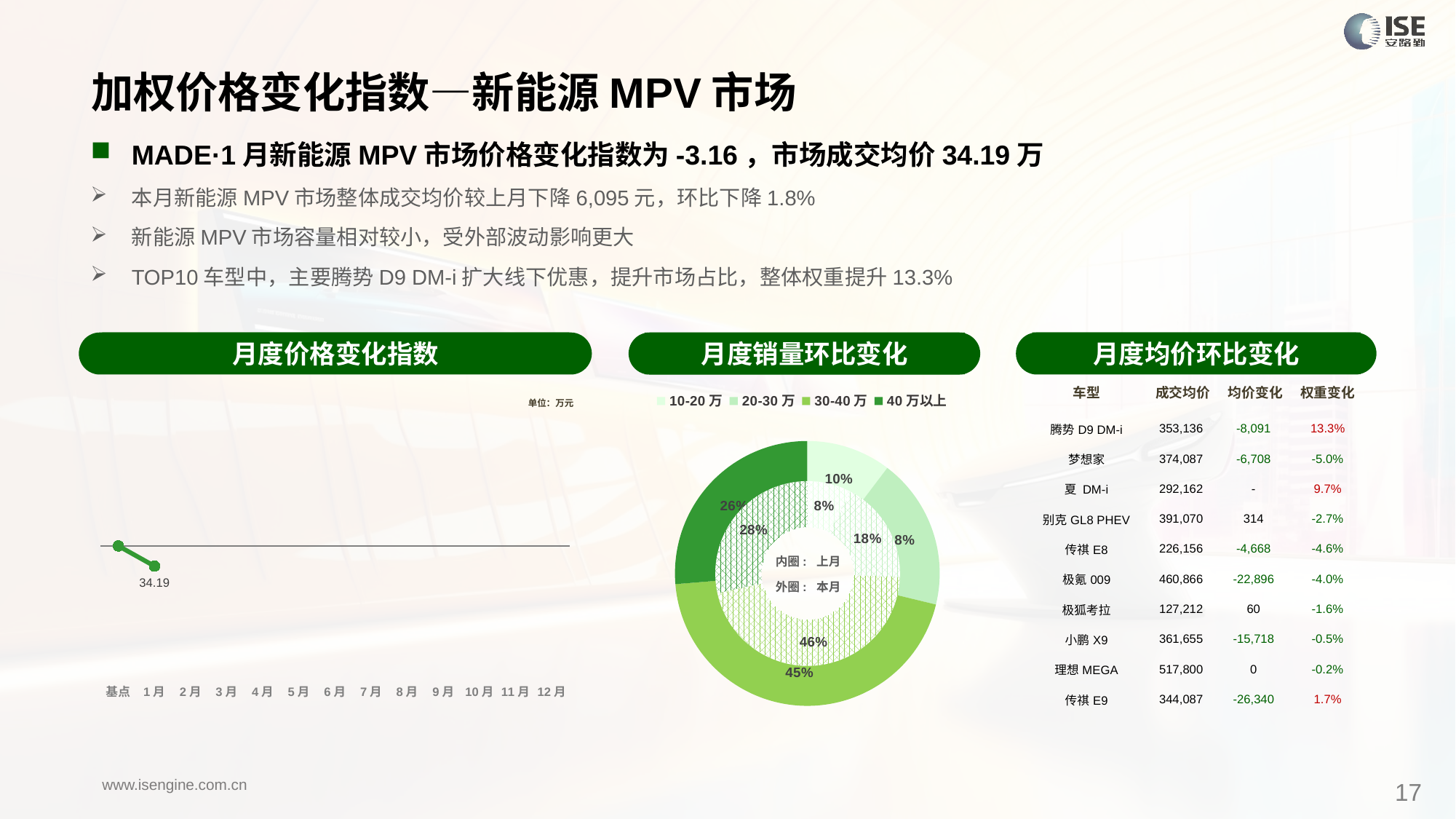

加权价格变化指数—新能源MPV市场
MADE·1月新能源MPV市场价格变化指数为-3.16，市场成交均价34.19万
本月新能源MPV市场整体成交均价较上月下降6,095元，环比下降1.8%
新能源MPV市场容量相对较小，受外部波动影响更大
TOP10车型中，主要腾势D9 DM-i扩大线下优惠，提升市场占比，整体权重提升13.3%
月度价格变化指数

月度均价环比变化

月度销量环比变化

### Chart

| Category | 销量 |
|---|---|
| 10-20万 | 3268.0000000025902 |
| 20-30万 | 5835.000000002368 |
| 30-40万 | 14207.0000000015 |
| 40万以上 | 8316.0000000001 |

### Chart

| Category | 销量 |
|---|---|
| 10-20万 | 3060.0 |
| 20-30万 | 7157.0 |
| 30-40万 | 18320.0 |
内圈:  上月
外圈:  本月
| 车型 | 成交均价 | 均价变化 | 权重变化 |
| --- | --- | --- | --- |
| 腾势D9 DM-i | 353,136 | -8,091 | 13.3% |
| 梦想家 | 374,087 | -6,708 | -5.0% |
| 夏 DM-i | 292,162 | - | 9.7% |
| 别克GL8 PHEV | 391,070 | 314 | -2.7% |
| 传祺E8 | 226,156 | -4,668 | -4.6% |
| 极氪009 | 460,866 | -22,896 | -4.0% |
| 极狐考拉 | 127,212 | 60 | -1.6% |
| 小鹏X9 | 361,655 | -15,718 | -0.5% |
| 理想MEGA | 517,800 | 0 | -0.2% |
| 传祺E9 | 344,087 | -26,340 | 1.7% |

### Chart

| Category | Y2024 |
|---|---|
| 基点 | 0.0 |
| 1月 | -3.16 |
| 2月 | None |
| 3月 | None |
| 4月 | None |
| 5月 | None |
| 6月 | None |
| 7月 | None |
| 8月 | None |
| 9月 | None |
| 10月 | None |
| 11月 | None |
| 12月 | None |
单位：万元
17